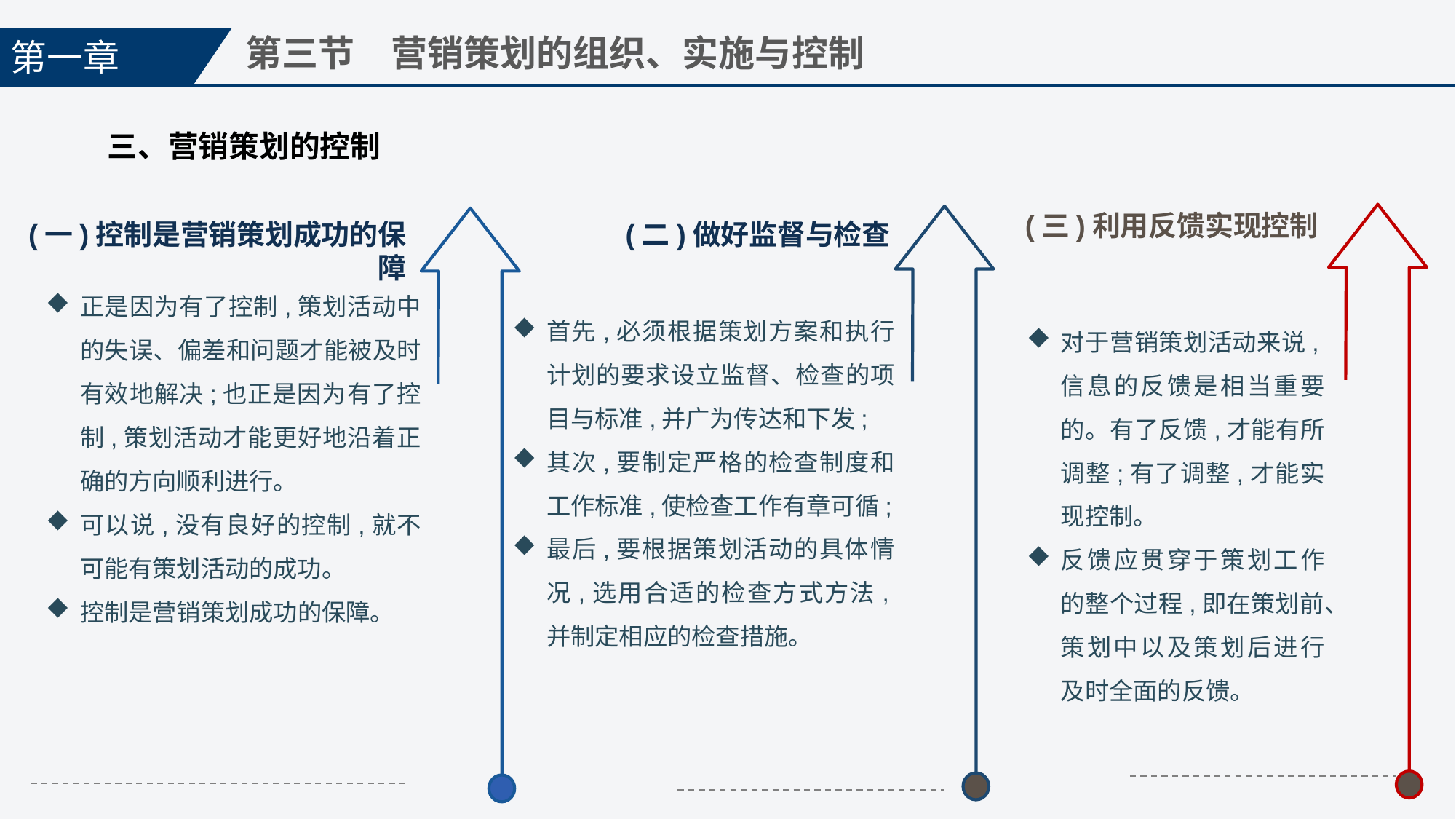

第一章
第三节　营销策划的组织、实施与控制
三、营销策划的控制

(三)利用反馈实现控制
(一)控制是营销策划成功的保障
(二)做好监督与检查
正是因为有了控制,策划活动中的失误、偏差和问题才能被及时有效地解决;也正是因为有了控制,策划活动才能更好地沿着正确的方向顺利进行。
可以说,没有良好的控制,就不可能有策划活动的成功。
控制是营销策划成功的保障。
首先,必须根据策划方案和执行计划的要求设立监督、检查的项目与标准,并广为传达和下发;
其次,要制定严格的检查制度和工作标准,使检查工作有章可循;
最后,要根据策划活动的具体情况,选用合适的检查方式方法,并制定相应的检查措施。
对于营销策划活动来说,信息的反馈是相当重要的。有了反馈,才能有所调整;有了调整,才能实现控制。
反馈应贯穿于策划工作的整个过程,即在策划前、策划中以及策划后进行及时全面的反馈。